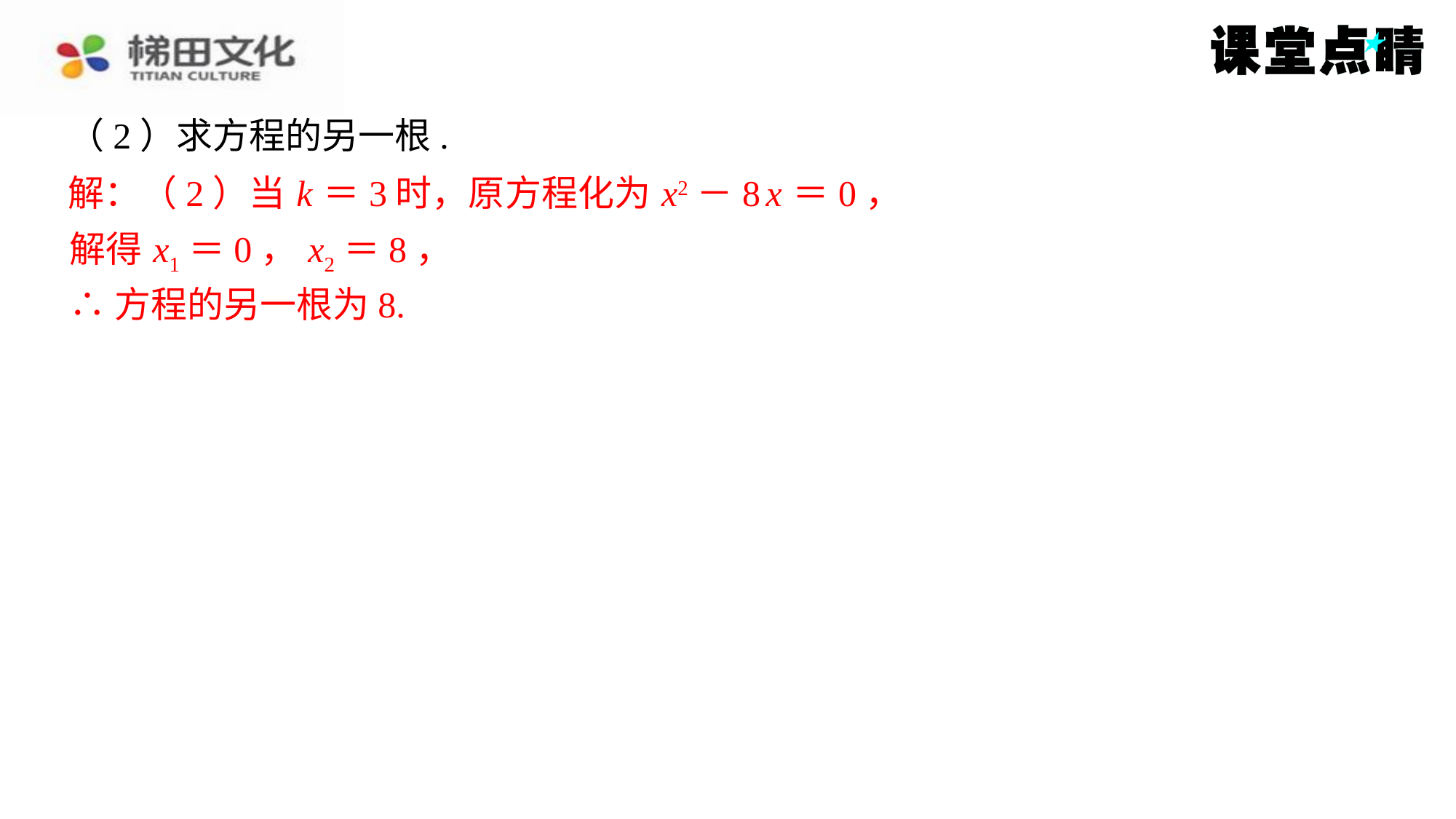

（2）求方程的另一根.
解：（2）当 k ＝3时，原方程化为 x2－8 x ＝0，
解得 x1＝0， x2＝8，
解得 x1＝0， x2＝8，
∴方程的另一根为8.
∴方程的另一根为8.